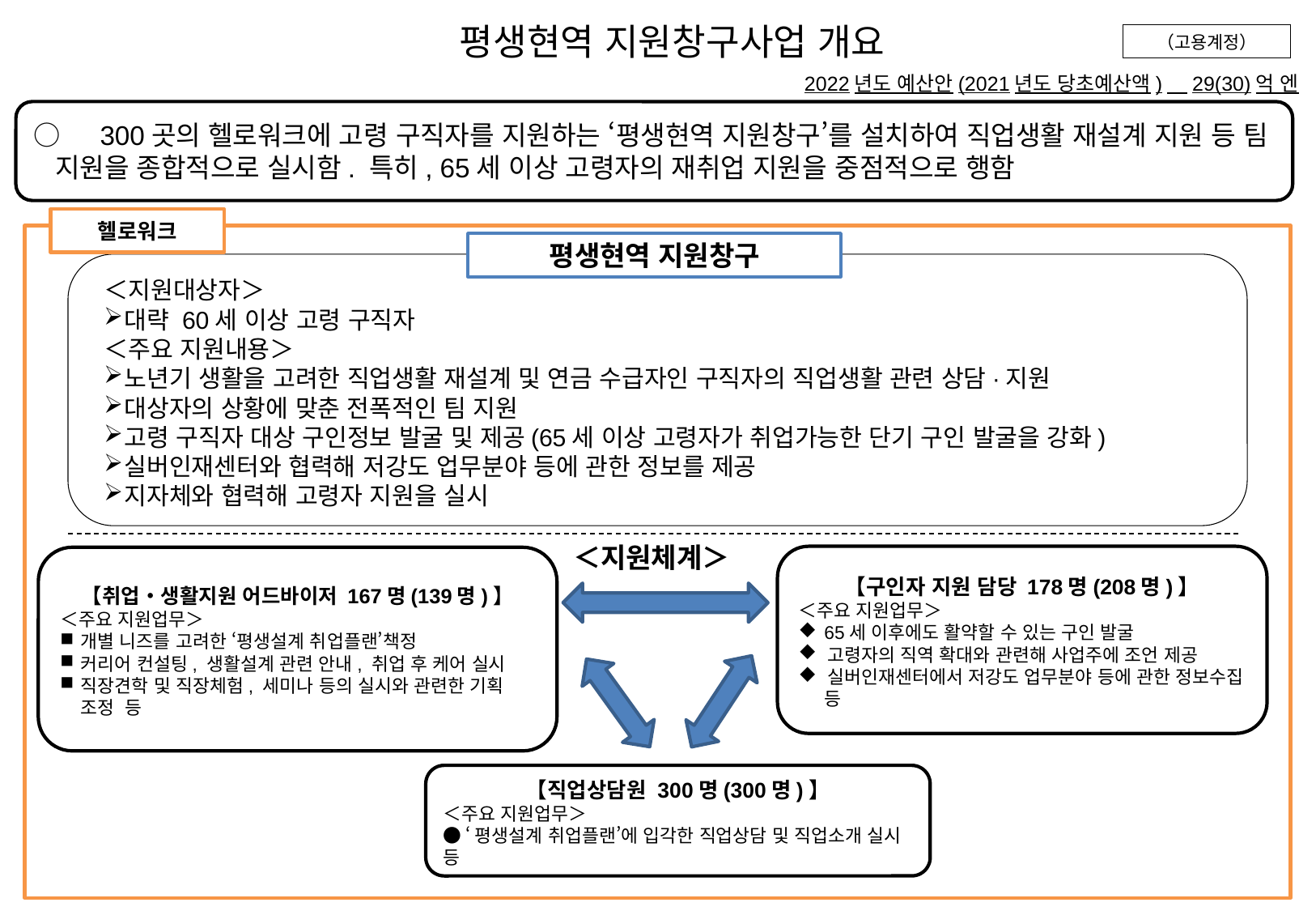

こ평생현역 지원창구사업 개요
（고용계정）
직업안정국
こ2022년도 예산안(2021년도 당초예산액)　29(30)억 엔
고령자
○　300곳의 헬로워크에 고령 구직자를 지원하는 ‘평생현역 지원창구’를 설치하여 직업생활 재설계 지원 등 팀 지원을 종합적으로 실시함. 특히, 65세 이상 고령자의 재취업 지원을 중점적으로 행함
헬로워크

평생현역 지원창구

헬로워크의 평생현역 지원창구 등 매칭 지원
＜지원대상자＞
대략 60세 이상 고령 구직자
＜주요 지원내용＞
노년기 생활을 고려한 직업생활 재설계 및 연금 수급자인 구직자의 직업생활 관련 상담·지원
대상자의 상황에 맞춘 전폭적인 팀 지원
고령 구직자 대상 구인정보 발굴 및 제공(65세 이상 고령자가 취업가능한 단기 구인 발굴을 강화)
실버인재센터와 협력해 저강도 업무분야 등에 관한 정보를 제공
지자체와 협력해 고령자 지원을 실시
＜지원체계＞

【구인자 지원 담당 178명(208명)】
＜주요 지원업무＞
 65세 이후에도 활약할 수 있는 구인 발굴
 고령자의 직역 확대와 관련해 사업주에 조언 제공
 실버인재센터에서 저강도 업무분야 등에 관한 정보수집  등

【취업・생활지원 어드바이저 167명(139명)】
＜주요 지원업무＞
개별 니즈를 고려한 ‘평생설계 취업플랜’책정
커리어 컨설팅, 생활설계 관련 안내, 취업 후 케어 실시
직장견학 및 직장체험, 세미나 등의 실시와 관련한 기획 조정  등

【직업상담원 300명(300명)】
＜주요 지원업무＞
● ‘평생설계 취업플랜’에 입각한 직업상담 및 직업소개 실시  등